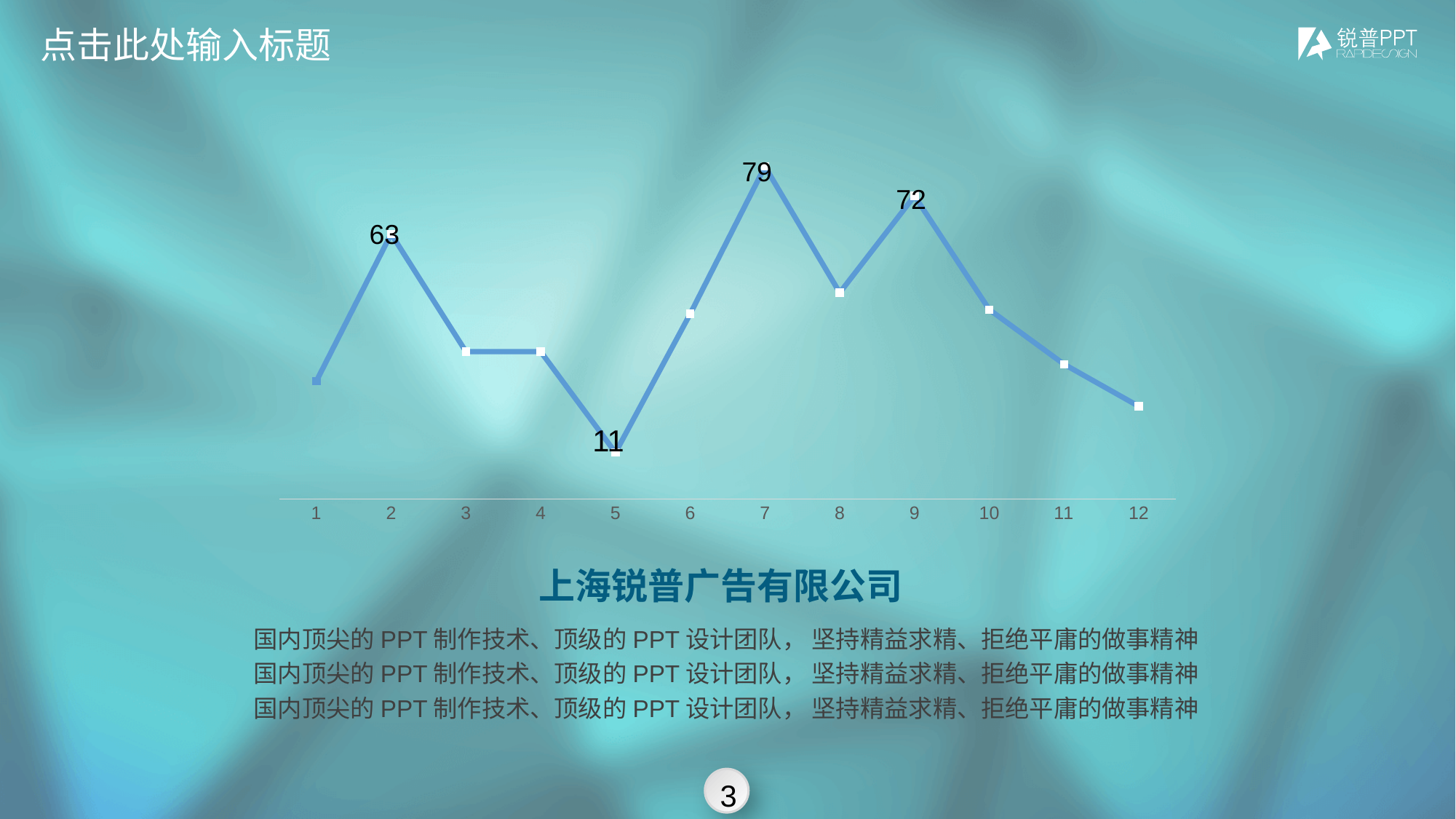

点击此处输入标题

### Chart

| Category | 系列 1 |
|---|---|
| 1 | 28.0 |
| 2 | 63.0 |
| 3 | 35.0 |
| 4 | 35.0 |
| 5 | 11.0 |
| 6 | 44.0 |
| 7 | 79.0 |
| 8 | 49.0 |
| 9 | 72.0 |
| 10 | 45.0 |
| 11 | 32.0 |
| 12 | 22.0 |
79
72
63
11
上海锐普广告有限公司
国内顶尖的PPT制作技术、顶级的PPT设计团队， 坚持精益求精、拒绝平庸的做事精神
国内顶尖的PPT制作技术、顶级的PPT设计团队， 坚持精益求精、拒绝平庸的做事精神
国内顶尖的PPT制作技术、顶级的PPT设计团队， 坚持精益求精、拒绝平庸的做事精神

3